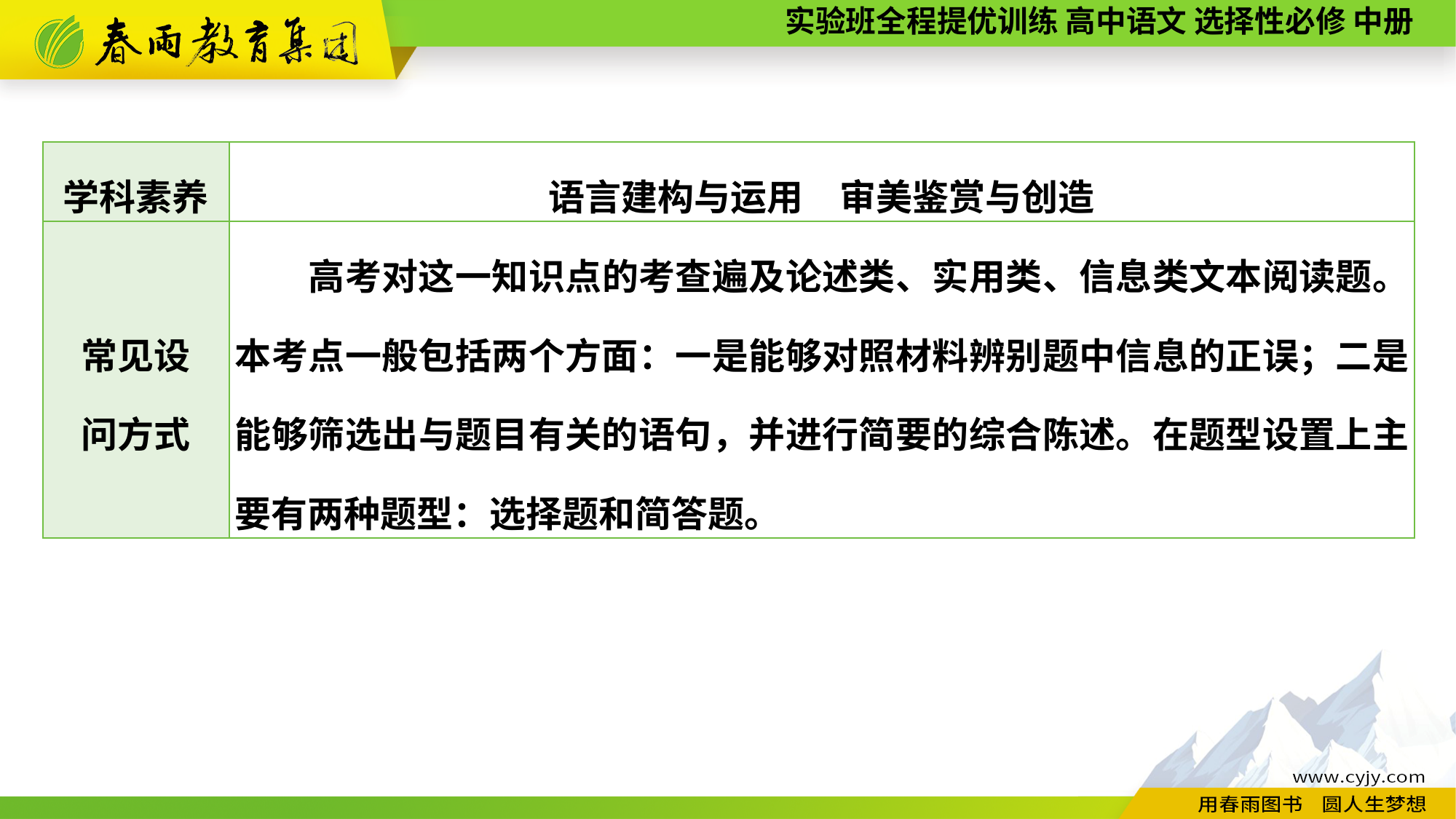

| 学科素养 | 语言建构与运用　审美鉴赏与创造 |
| --- | --- |
| 常见设 问方式 | 高考对这一知识点的考查遍及论述类、实用类、信息类文本阅读题。本考点一般包括两个方面：一是能够对照材料辨别题中信息的正误；二是能够筛选出与题目有关的语句，并进行简要的综合陈述。在题型设置上主要有两种题型：选择题和简答题。 |